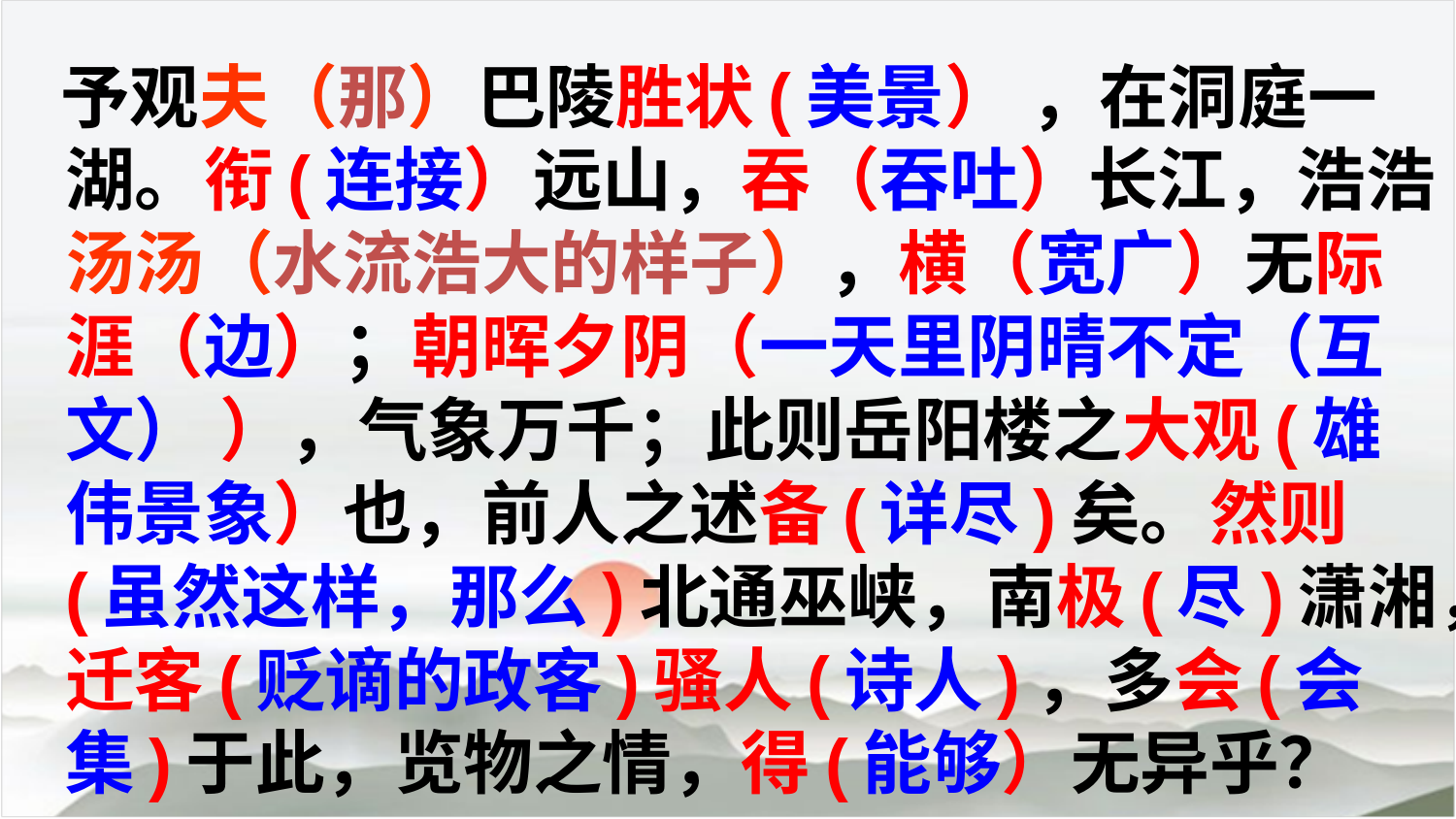

予观夫（那）巴陵胜状(美景） ，在洞庭一湖。衔(连接）远山，吞（吞吐）长江，浩浩汤汤（水流浩大的样子），横（宽广）无际涯（边）；朝晖夕阴（一天里阴晴不定（互文） ），气象万千；此则岳阳楼之大观(雄伟景象）也，前人之述备(详尽)矣。然则(虽然这样，那么)北通巫峡，南极(尽)潇湘，迁客(贬谪的政客)骚人(诗人)，多会(会集)于此，览物之情，得(能够）无异乎？